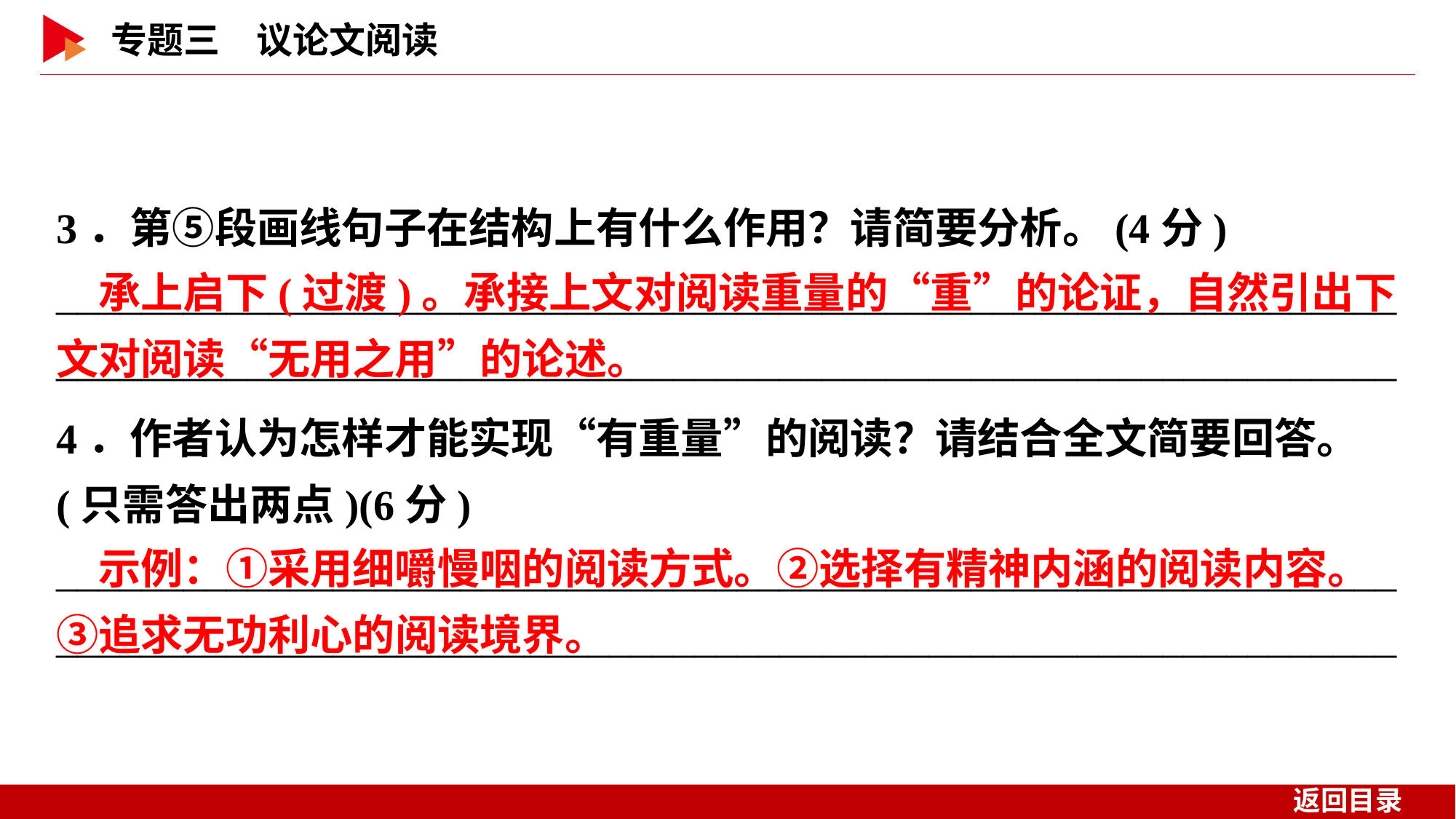

3．第⑤段画线句子在结构上有什么作用？请简要分析。(4分) ______________________________________________________________________________________________________________________________
　承上启下(过渡)。承接上文对阅读重量的“重”的论证，自然引出下文对阅读“无用之用”的论述。
4．作者认为怎样才能实现“有重量”的阅读？请结合全文简要回答。(只需答出两点)(6分) ______________________________________________________________________________________________________________________________
　示例：①采用细嚼慢咽的阅读方式。②选择有精神内涵的阅读内容。③追求无功利心的阅读境界。